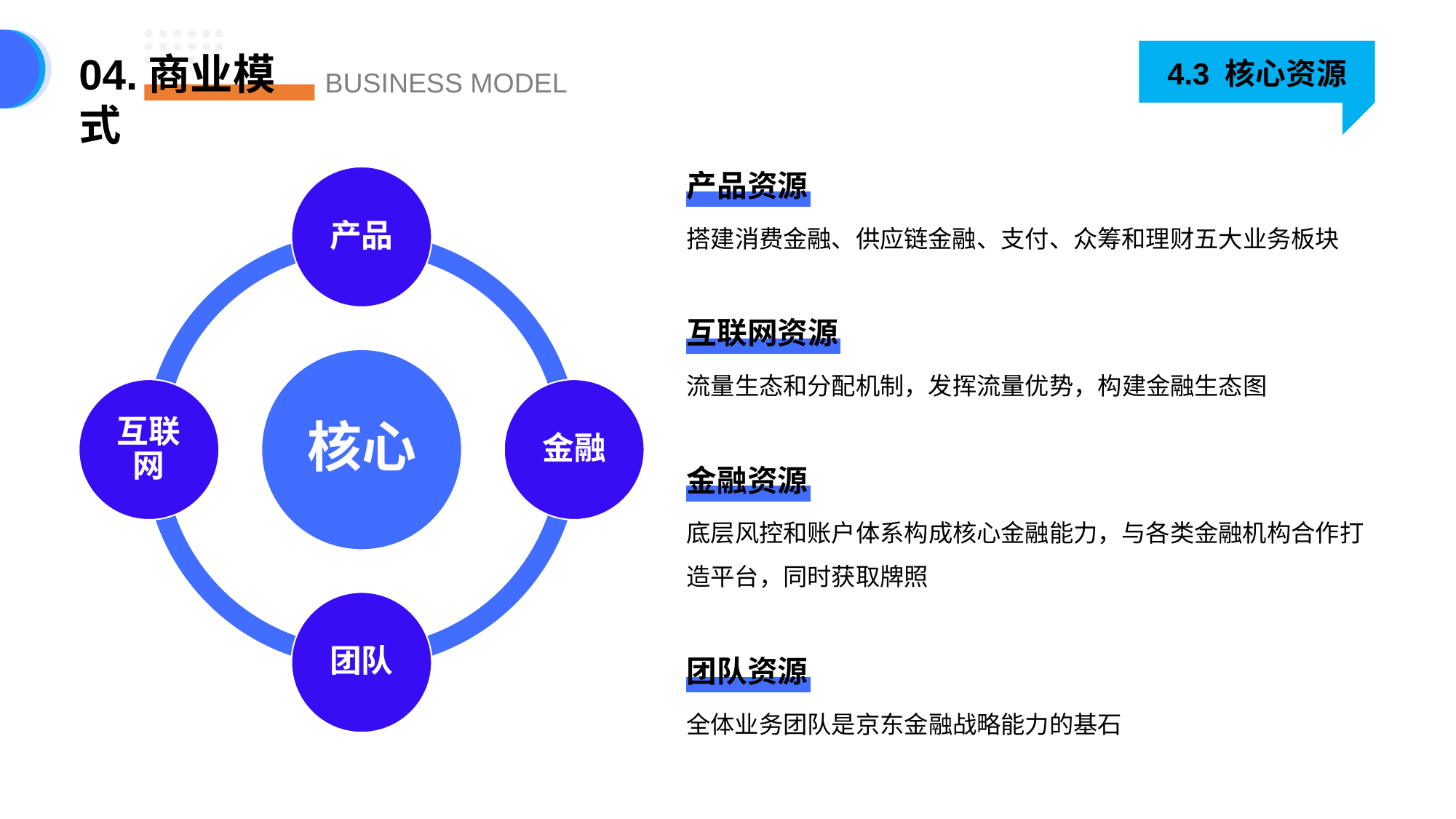

4.3 核心资源

04.商业模式
BUSINESS MODEL
产品

核心
互联网
金融
团队
产品资源

搭建消费金融、供应链金融、支付、众筹和理财五大业务板块
互联网资源

流量生态和分配机制，发挥流量优势，构建金融生态图
金融资源

底层风控和账户体系构成核心金融能力，与各类金融机构合作打造平台，同时获取牌照
团队资源

全体业务团队是京东金融战略能力的基石